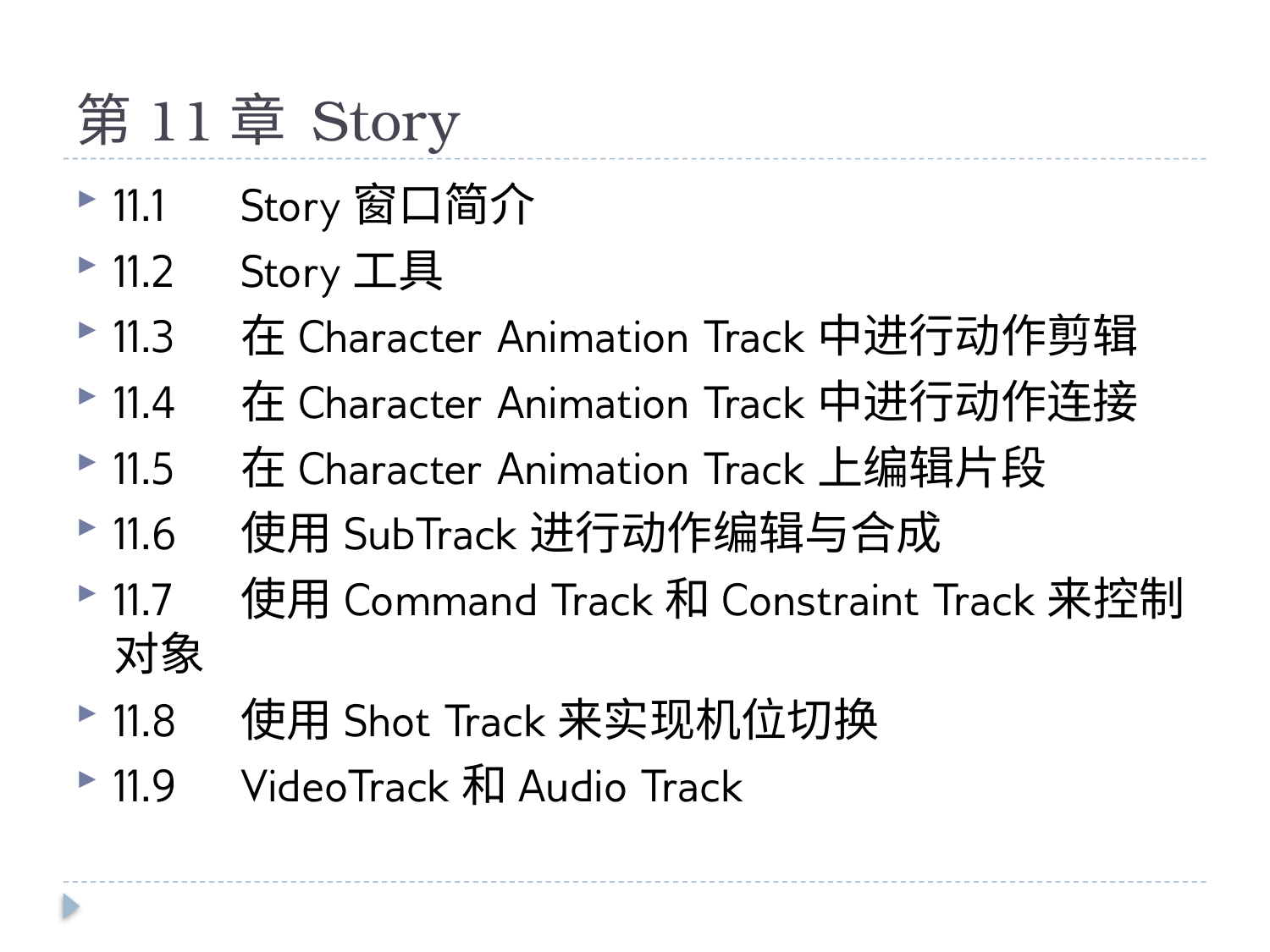

# 第11章 Story
11.1	Story窗口简介
11.2	Story工具
11.3	在Character Animation Track中进行动作剪辑
11.4	在Character Animation Track中进行动作连接
11.5	在Character Animation Track上编辑片段
11.6	使用SubTrack进行动作编辑与合成
11.7	使用Command Track和Constraint Track来控制对象
11.8	使用Shot Track来实现机位切换
11.9	VideoTrack和Audio Track